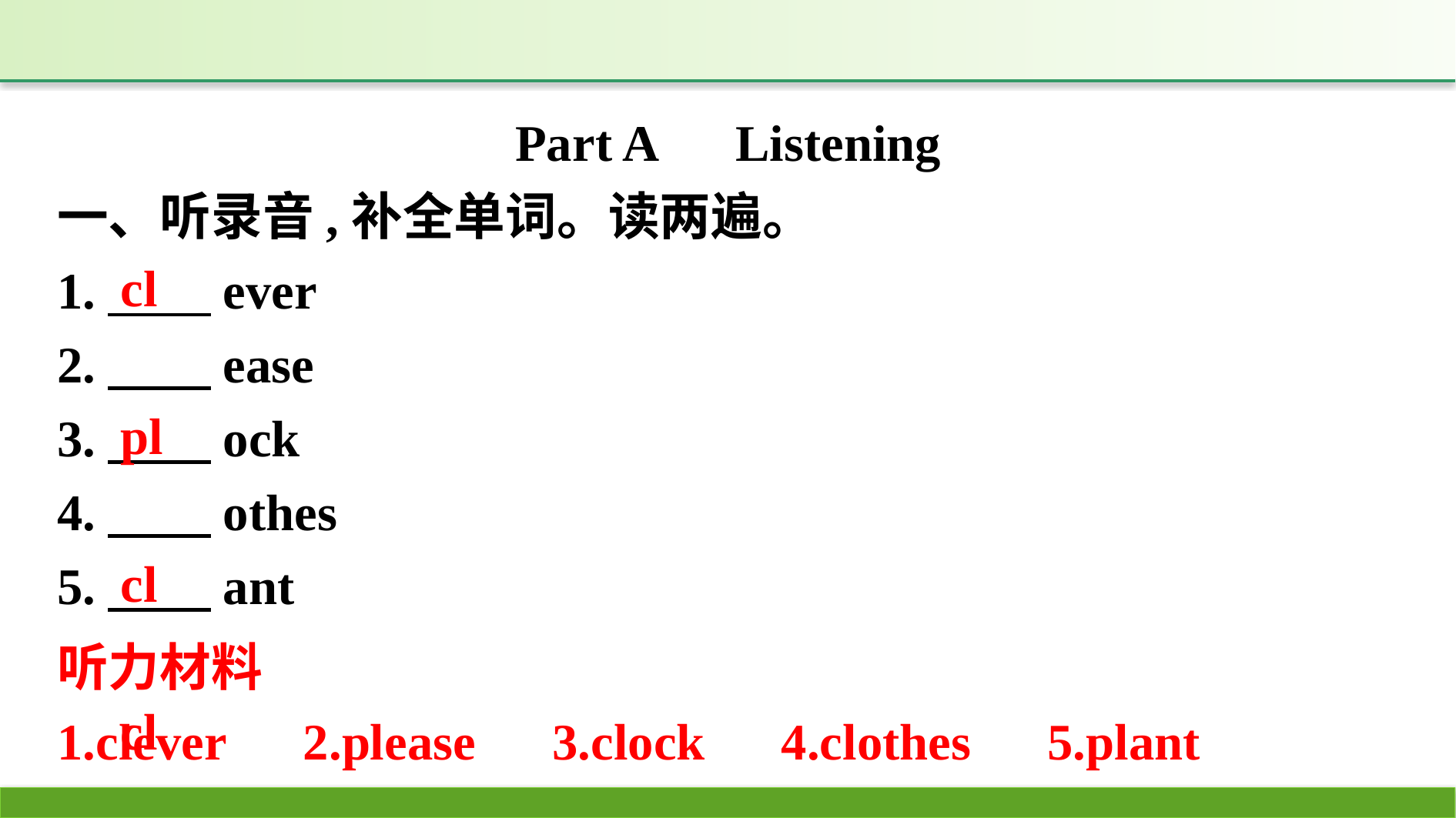

Part A　Listening
一、听录音,补全单词。读两遍。
1.　　ever
2.　　ease
3.　　ock
4.　　othes
5.　　ant
cl
pl
cl
cl
pl
听力材料
1.clever　2.please　3.clock　4.clothes　5.plant